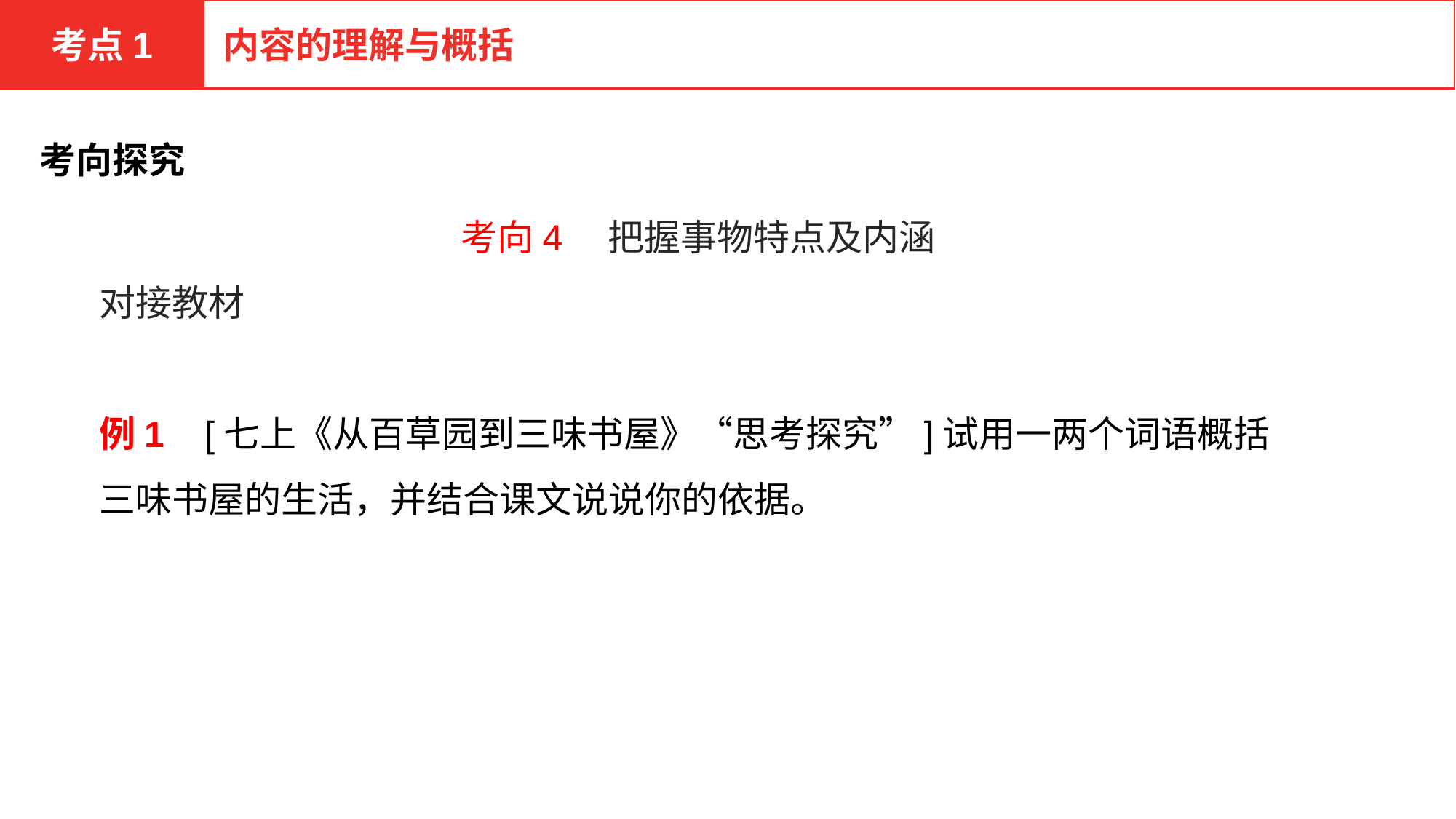

考点1
内容的理解与概括
考向探究
考向4　把握事物特点及内涵
对接教材

例1    [七上《从百草园到三味书屋》“思考探究”]试用一两个词语概括三味书屋的生活，并结合课文说说你的依据。